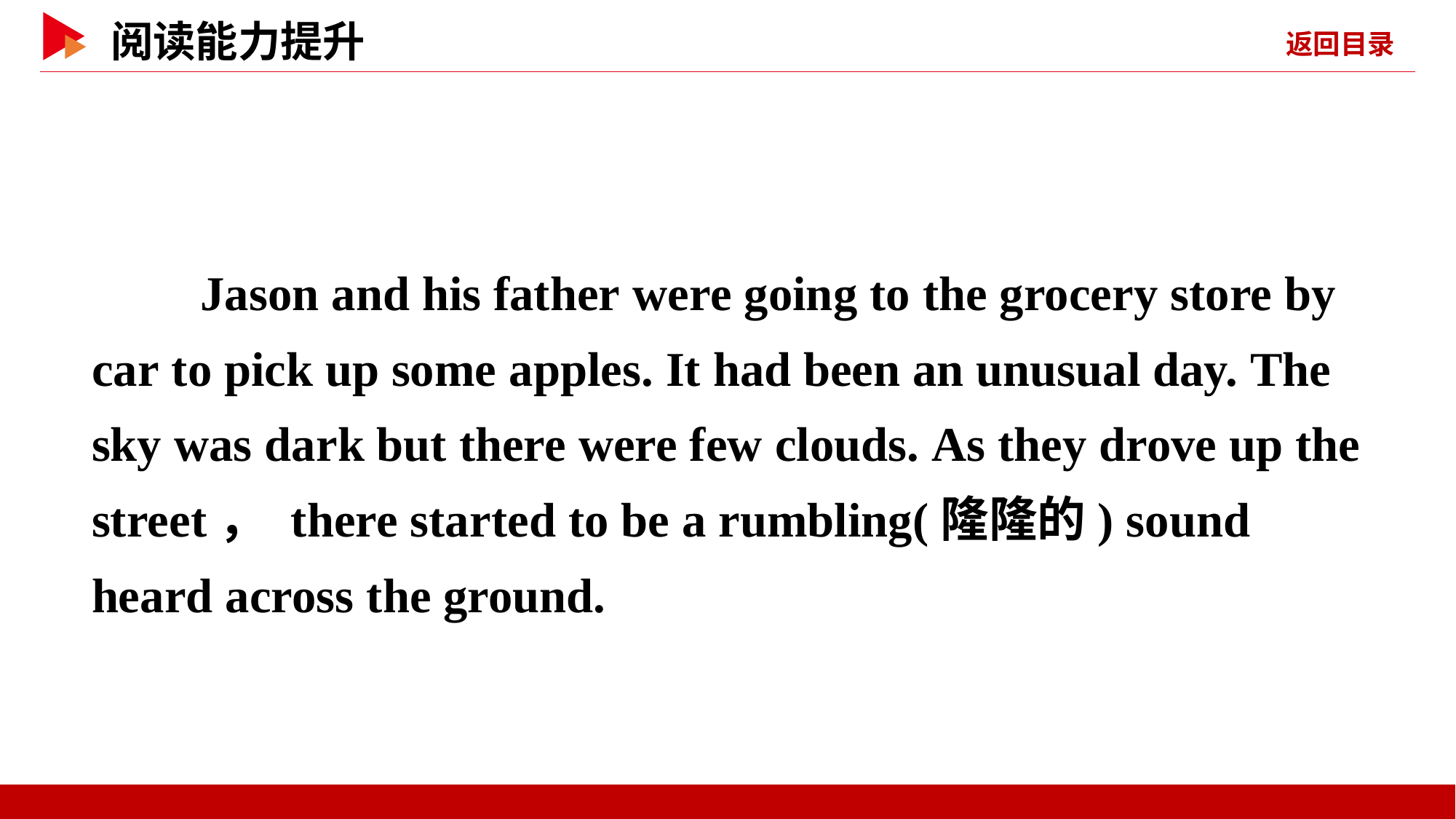

Jason and his father were going to the grocery store by car to pick up some apples. It had been an unusual day. The sky was dark but there were few clouds. As they drove up the street， there started to be a rumbling(隆隆的) sound heard across the ground.